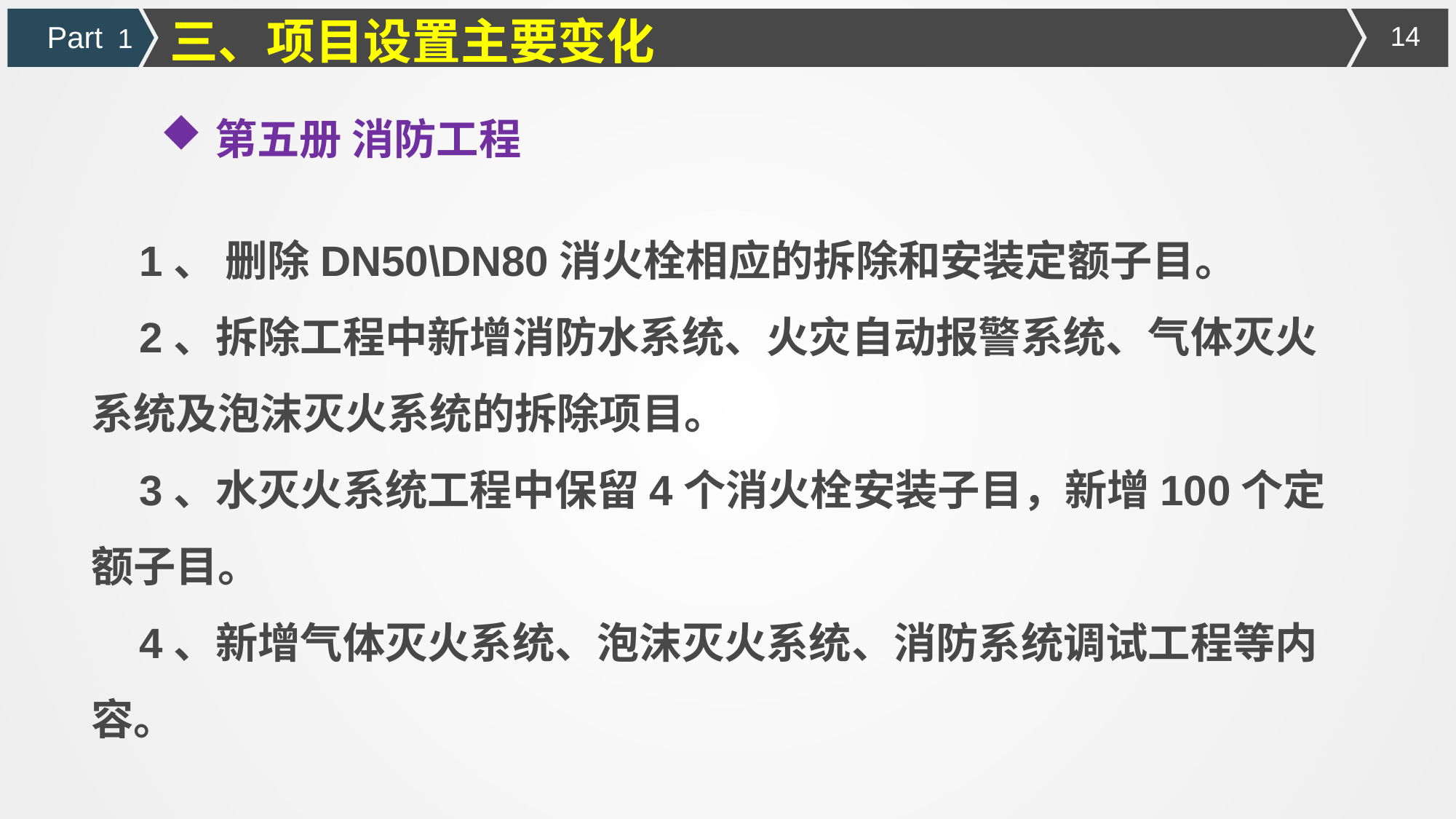

三、项目设置主要变化
Part  1
第五册 消防工程
1、 删除DN50\DN80消火栓相应的拆除和安装定额子目。
2、拆除工程中新增消防水系统、火灾自动报警系统、气体灭火系统及泡沫灭火系统的拆除项目。
3、水灭火系统工程中保留4个消火栓安装子目，新增100个定额子目。
4、新增气体灭火系统、泡沫灭火系统、消防系统调试工程等内容。